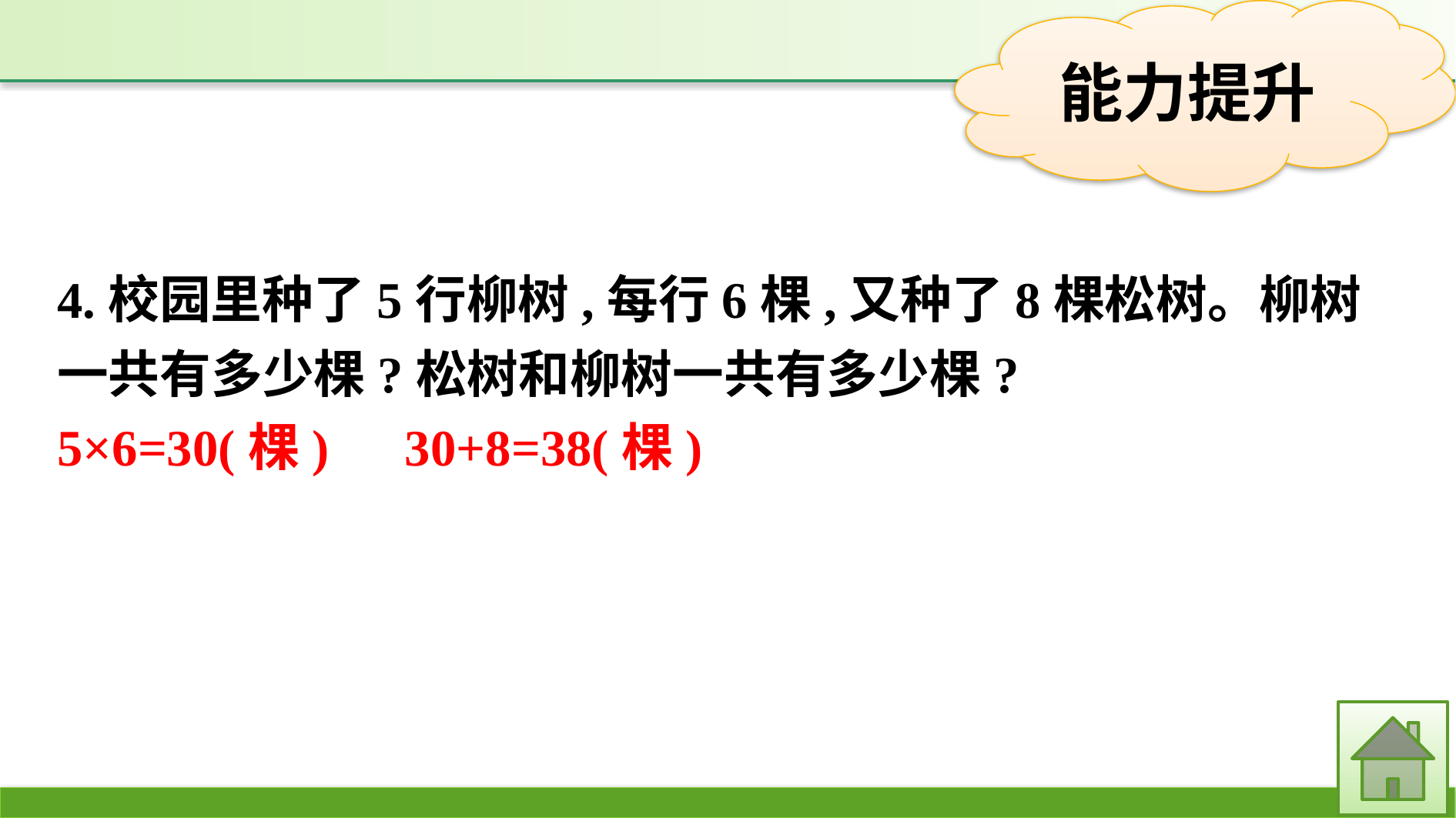

4.校园里种了5行柳树,每行6棵,又种了8棵松树。柳树一共有多少棵?松树和柳树一共有多少棵?
5×6=30(棵)　30+8=38(棵)